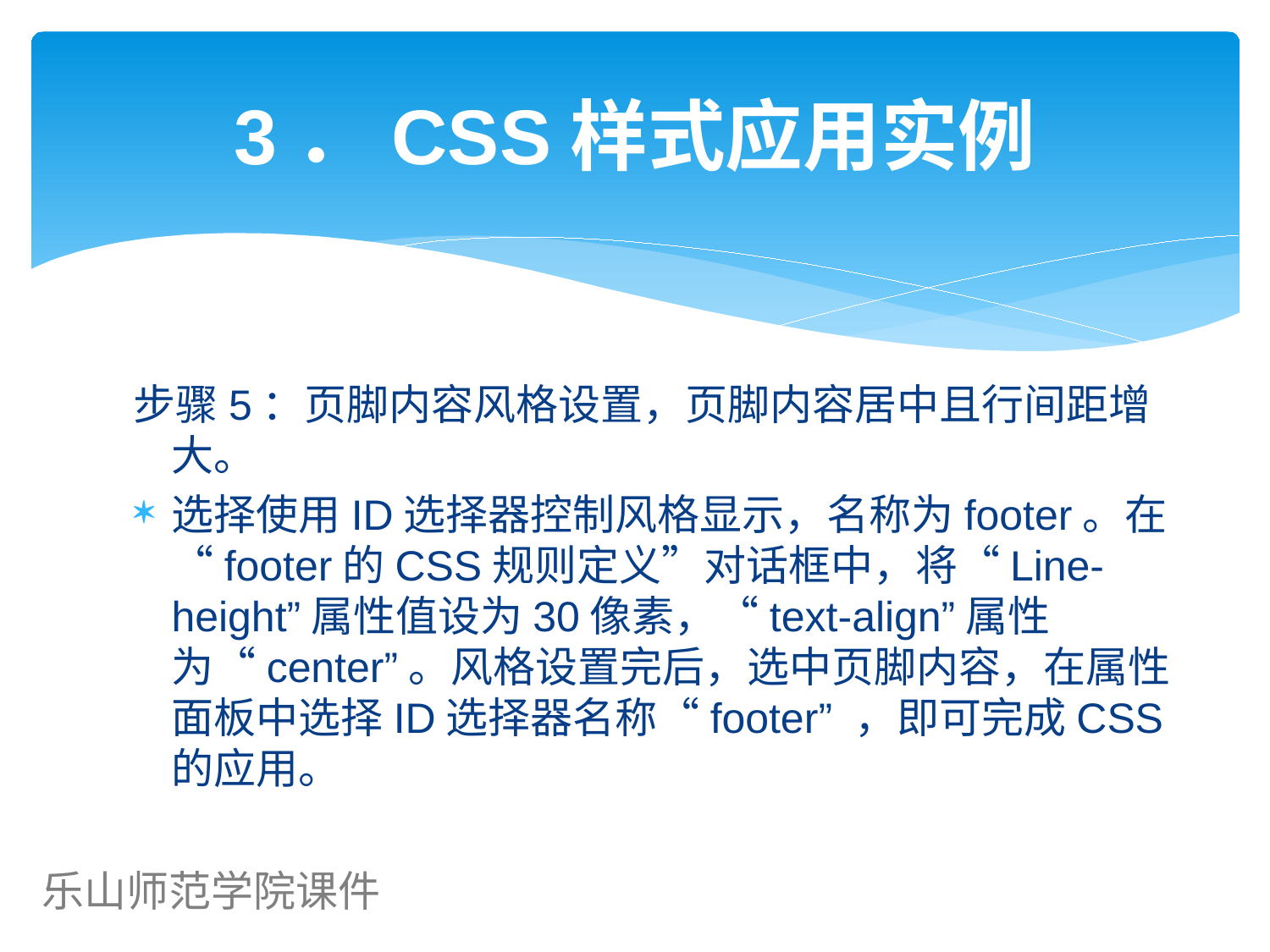

# 3．CSS样式应用实例
步骤5：页脚内容风格设置，页脚内容居中且行间距增大。
选择使用ID选择器控制风格显示，名称为footer。在“footer的CSS规则定义”对话框中，将“Line-height”属性值设为30像素，“text-align”属性为“center”。风格设置完后，选中页脚内容，在属性面板中选择ID选择器名称“footer” ，即可完成CSS的应用。